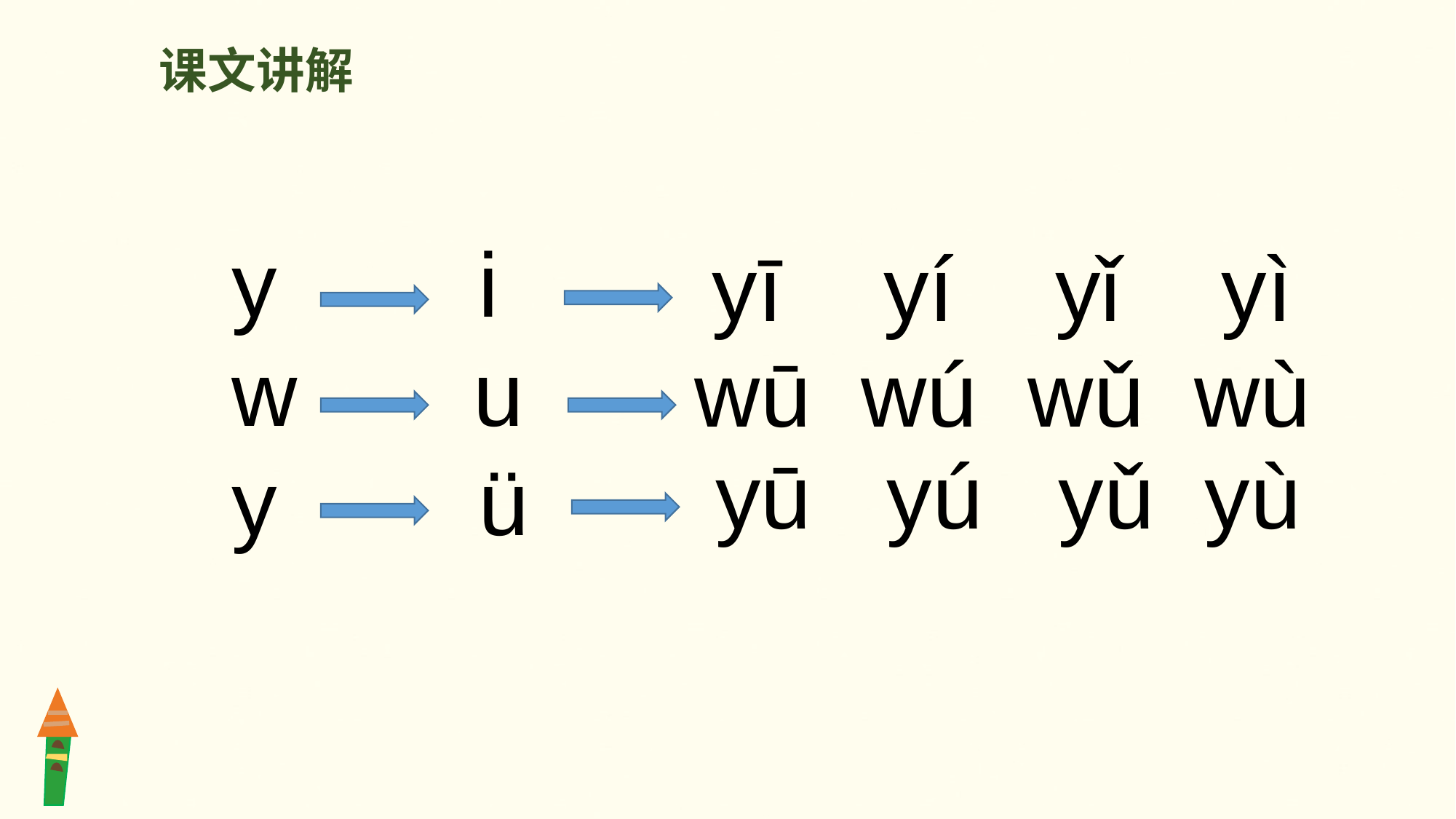

课文讲解
y        i
w       u
y        ü
yī    yí    yǐ    yì

wū  wú  wǔ  wù

yū   yú   yǔ  yù